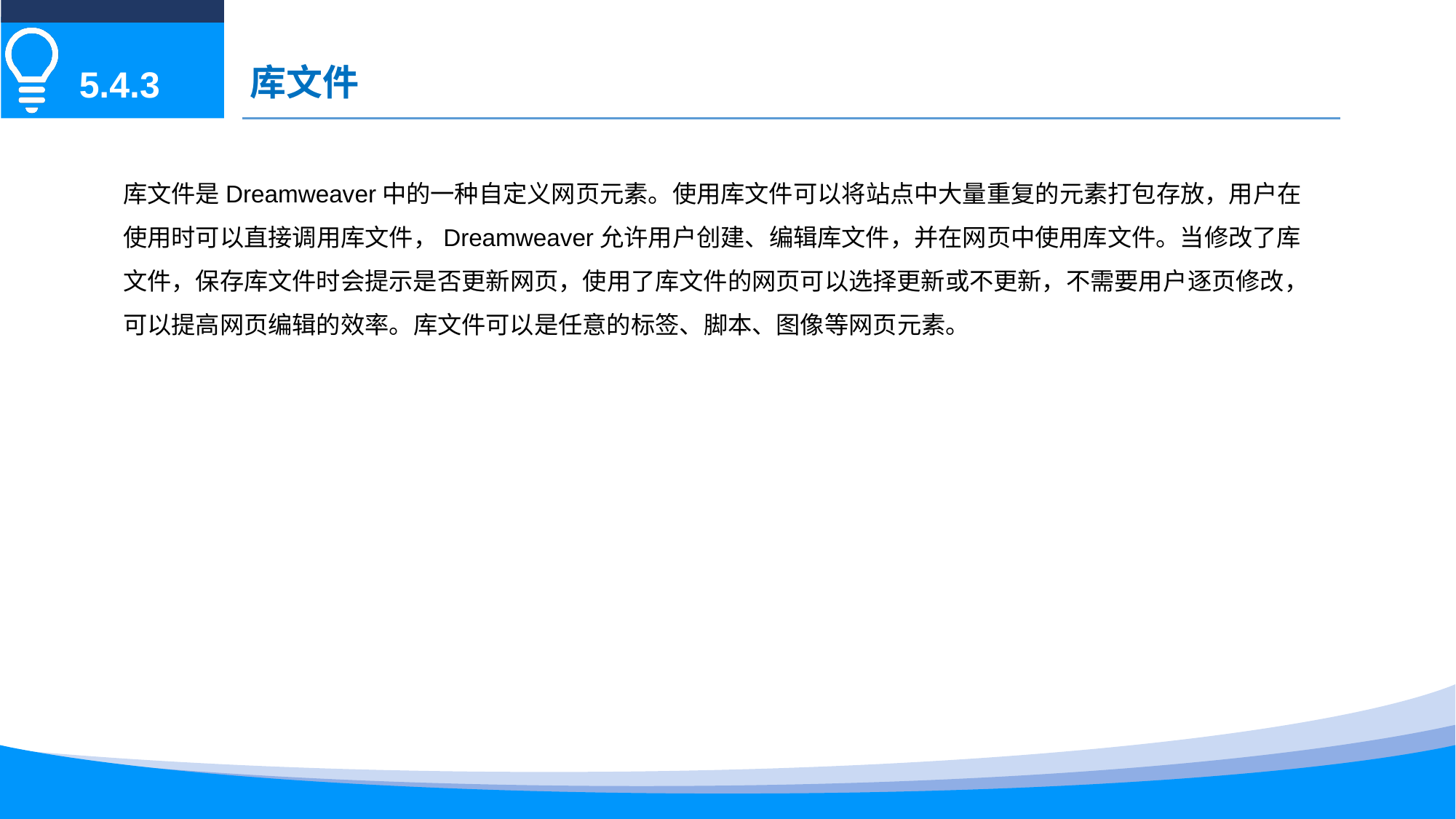

库文件
5.4.3
库文件是Dreamweaver中的一种自定义网页元素。使用库文件可以将站点中大量重复的元素打包存放，用户在使用时可以直接调用库文件，Dreamweaver允许用户创建、编辑库文件，并在网页中使用库文件。当修改了库文件，保存库文件时会提示是否更新网页，使用了库文件的网页可以选择更新或不更新，不需要用户逐页修改，可以提高网页编辑的效率。库文件可以是任意的标签、脚本、图像等网页元素。